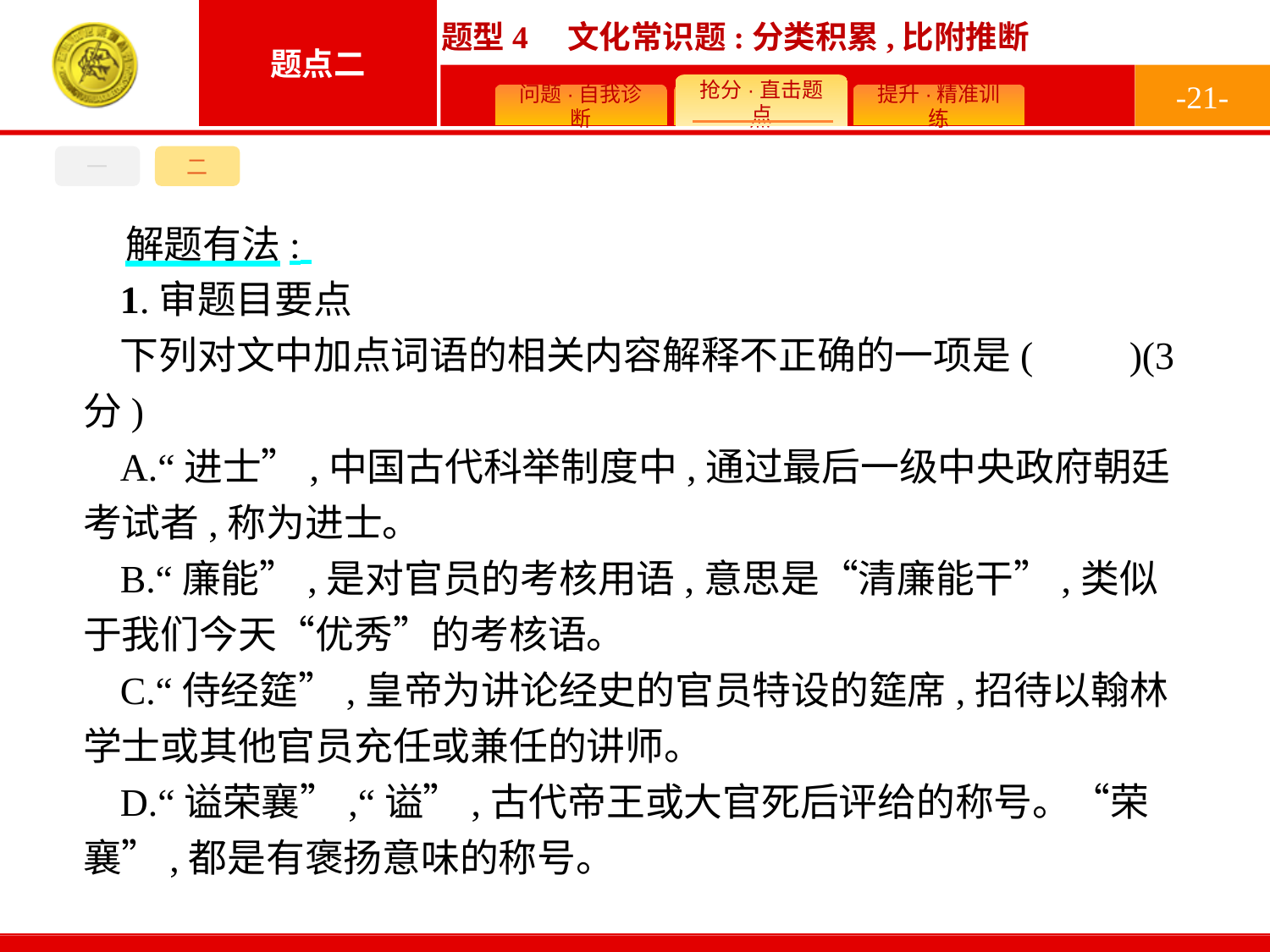

-21-
一
二
解题有法:
1.审题目要点
下列对文中加点词语的相关内容解释不正确的一项是(　　)(3分)
A.“进士”,中国古代科举制度中,通过最后一级中央政府朝廷考试者,称为进士。
B.“廉能”,是对官员的考核用语,意思是“清廉能干”,类似于我们今天“优秀”的考核语。
C.“侍经筵”,皇帝为讲论经史的官员特设的筵席,招待以翰林学士或其他官员充任或兼任的讲师。
D.“谥荣襄”,“谥”,古代帝王或大官死后评给的称号。“荣襄”,都是有褒扬意味的称号。